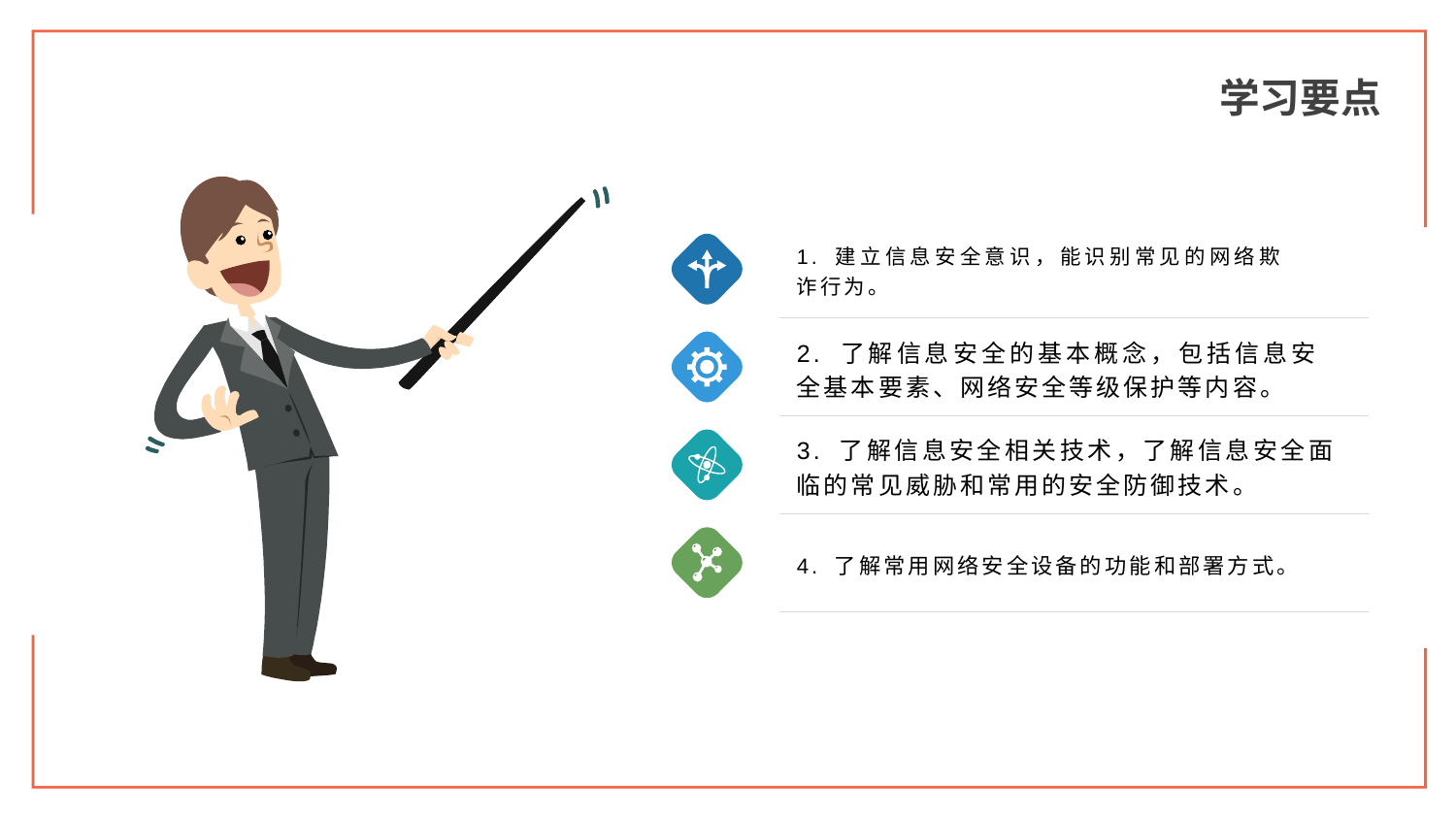

学习要点

1. 建立信息安全意识，能识别常见的网络欺诈行为。

2. 了解信息安全的基本概念，包括信息安全基本要素、网络安全等级保护等内容。

3. 了解信息安全相关技术，了解信息安全面临的常见威胁和常用的安全防御技术。

4. 了解常用网络安全设备的功能和部署方式。